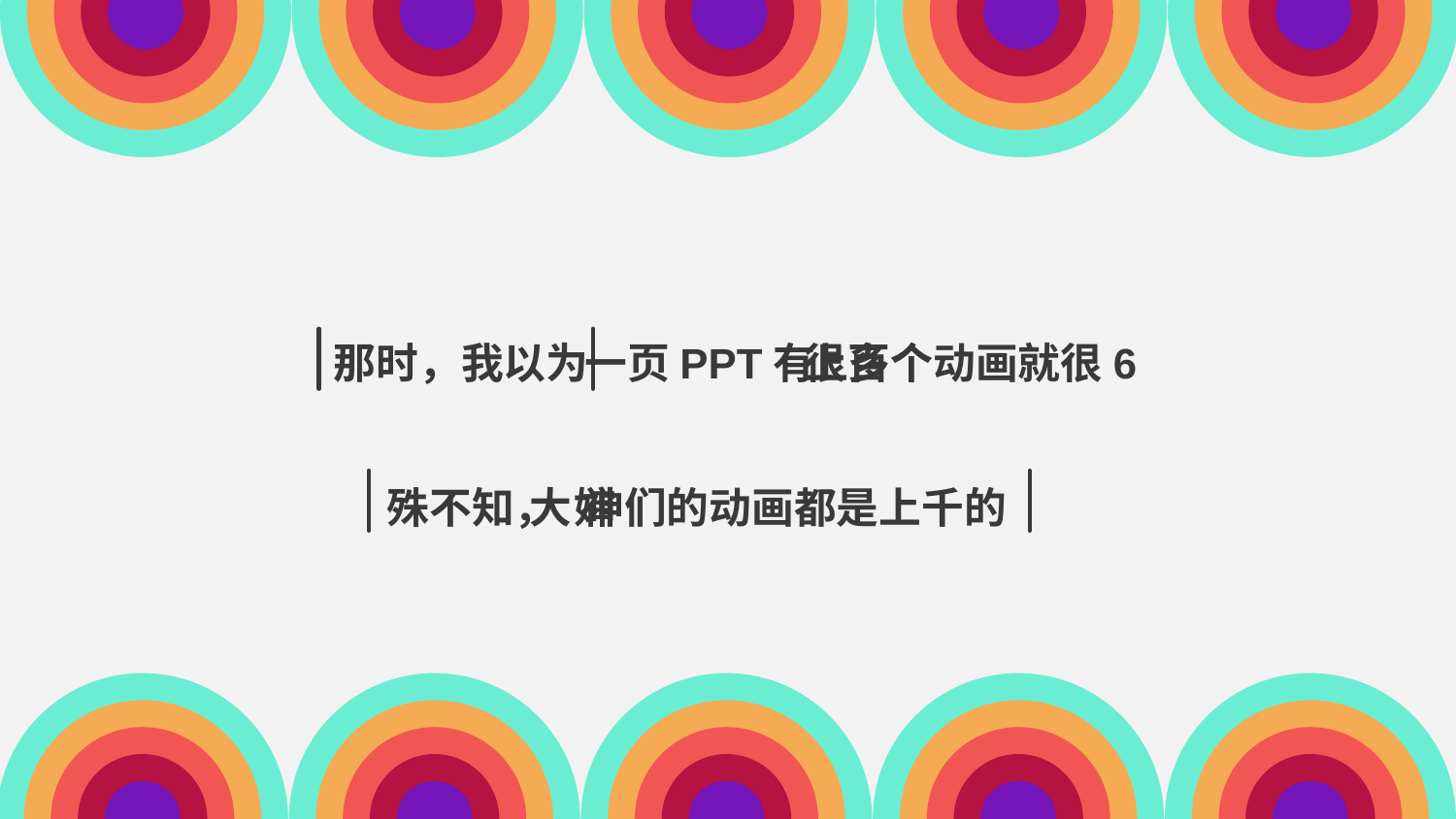

那时，我以为
一页PPT有
上百个动画就很6
很
多
个
殊不知，
大
婶
神们的动画都是上千的